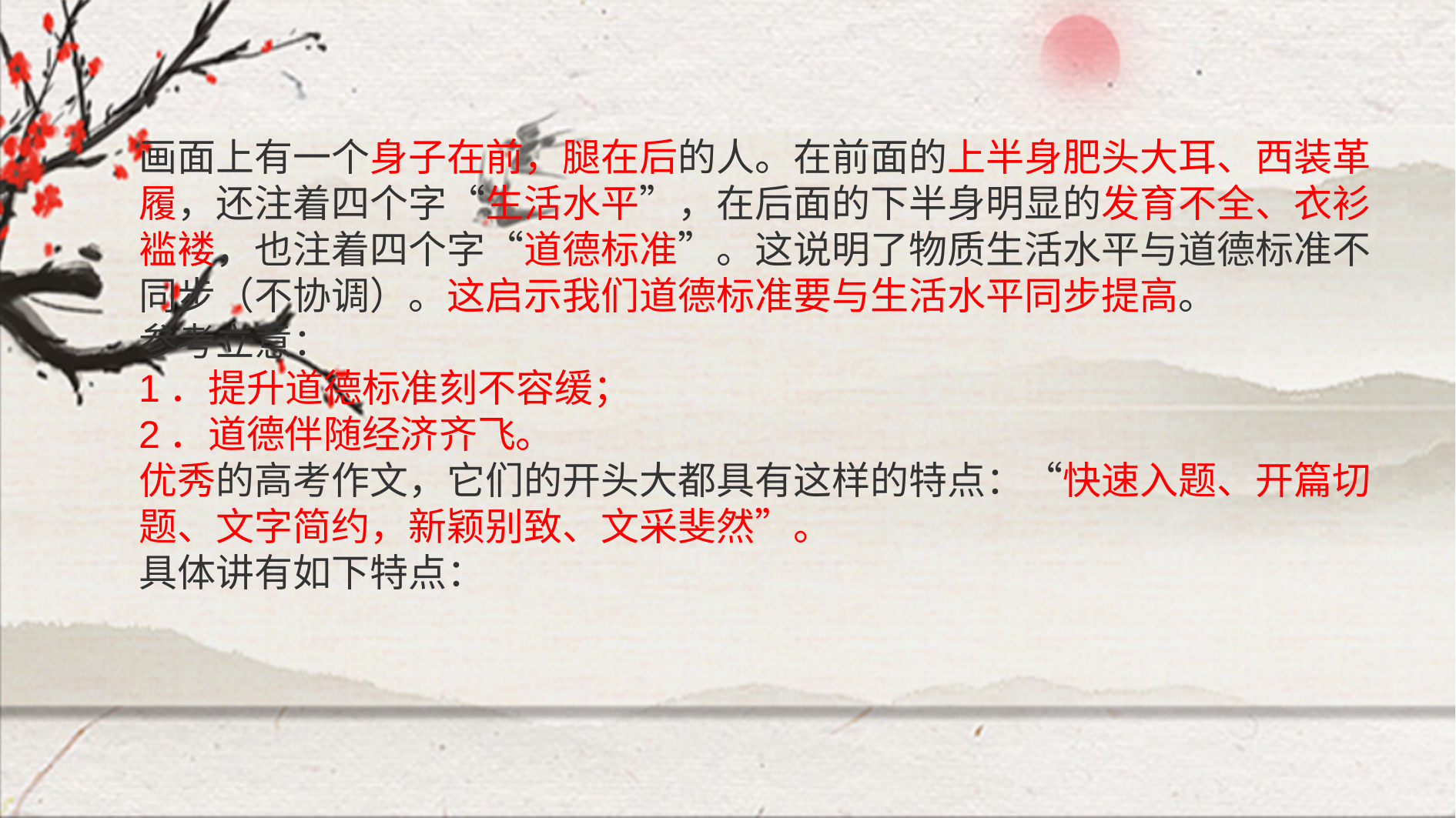

画面上有一个身子在前，腿在后的人。在前面的上半身肥头大耳、西装革履，还注着四个字“生活水平”，在后面的下半身明显的发育不全、衣衫褴褛，也注着四个字“道德标准”。这说明了物质生活水平与道德标准不同步（不协调）。这启示我们道德标准要与生活水平同步提高。
参考立意：
1．提升道德标准刻不容缓；
2．道德伴随经济齐飞。
优秀的高考作文，它们的开头大都具有这样的特点：“快速入题、开篇切题、文字简约，新颖别致、文采斐然”。
具体讲有如下特点：